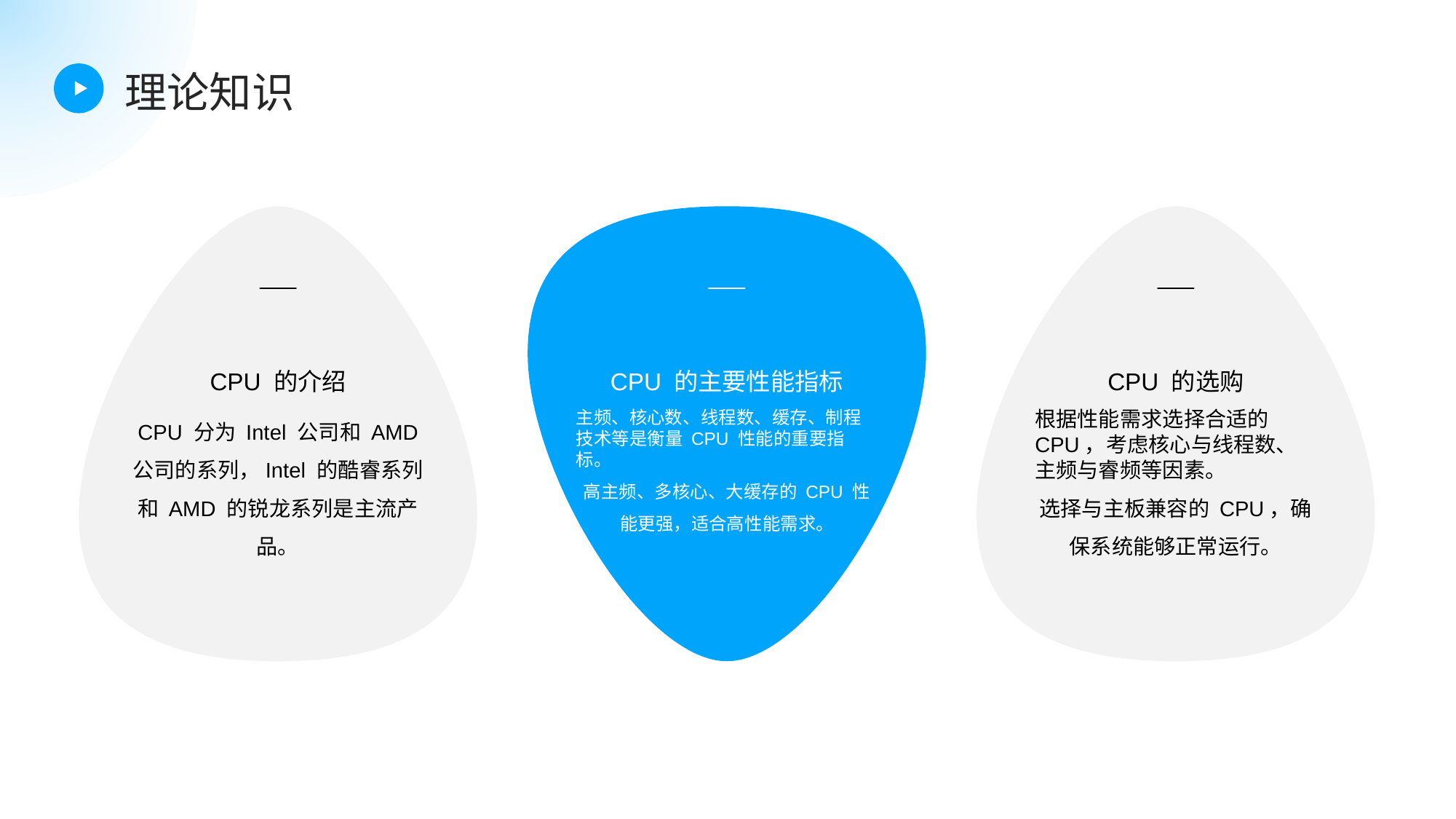

理论知识

CPU 的介绍
CPU 的主要性能指标
CPU 的选购
CPU 分为 Intel 公司和 AMD 公司的系列，Intel 的酷睿系列和 AMD 的锐龙系列是主流产品。
主频、核心数、线程数、缓存、制程技术等是衡量 CPU 性能的重要指标。
高主频、多核心、大缓存的 CPU 性能更强，适合高性能需求。
根据性能需求选择合适的 CPU，考虑核心与线程数、主频与睿频等因素。
选择与主板兼容的 CPU，确保系统能够正常运行。